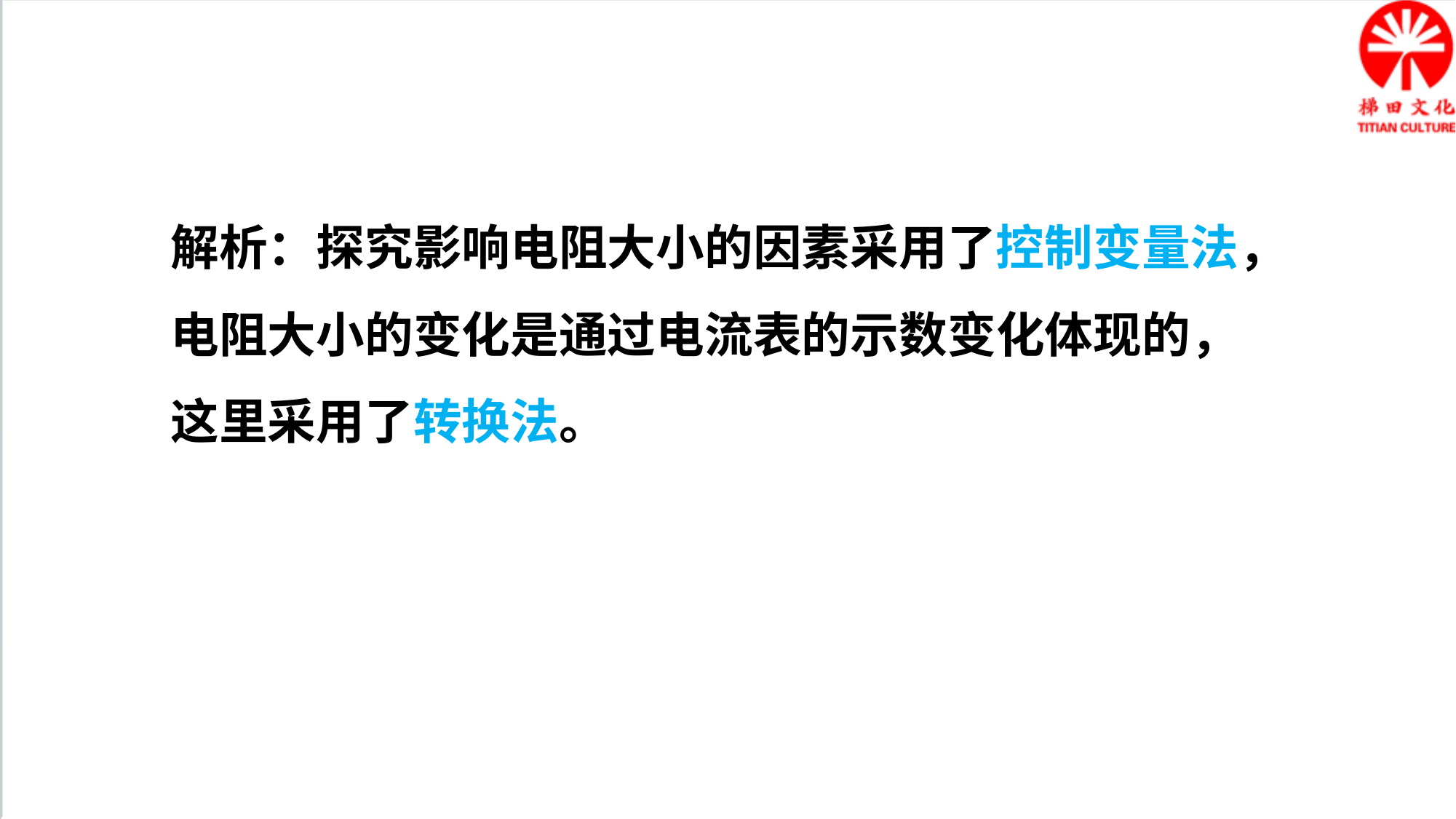

解析：探究影响电阻大小的因素采用了控制变量法，电阻大小的变化是通过电流表的示数变化体现的，这里采用了转换法。